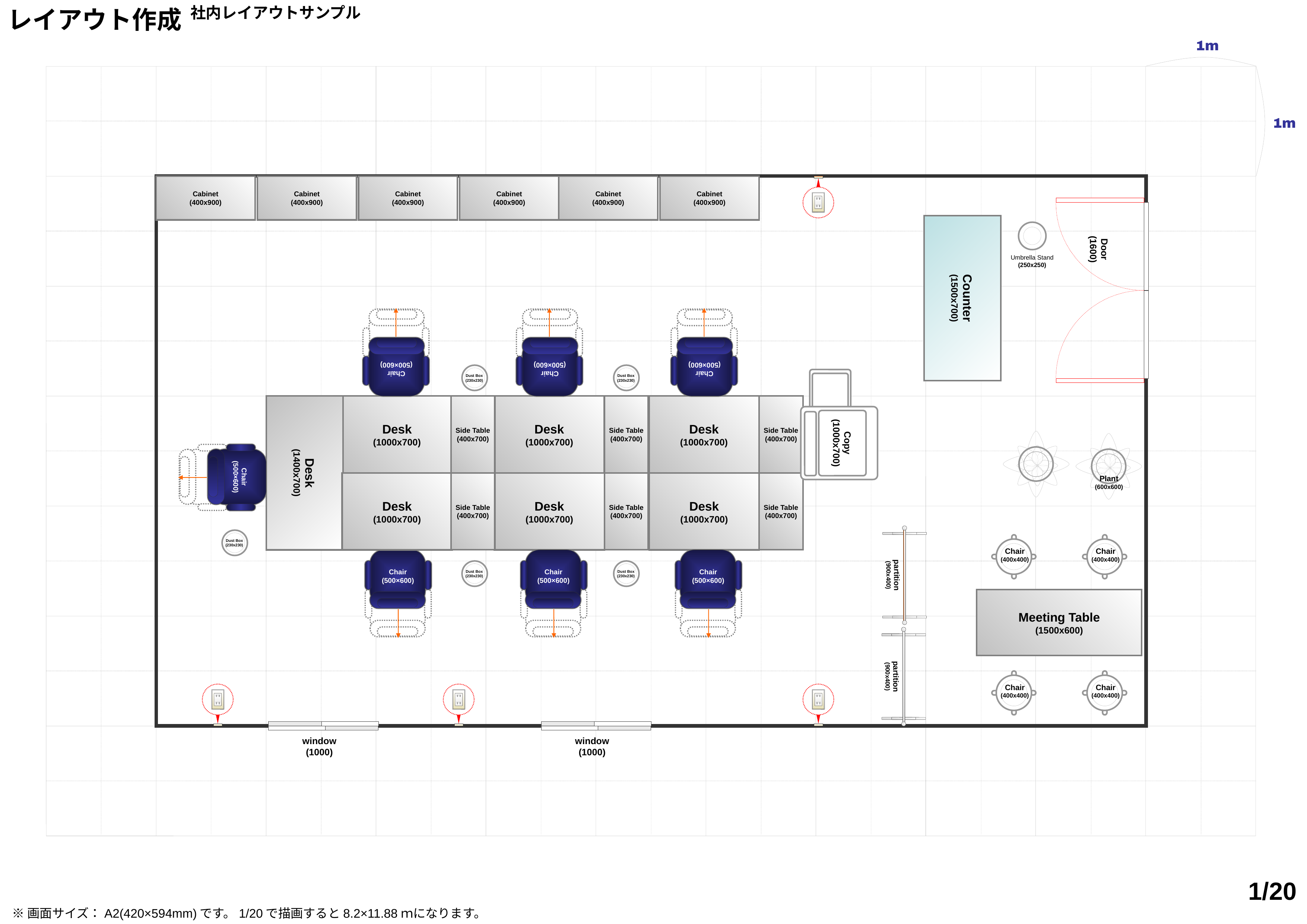

社内レイアウトサンプル

Cabinet
(400x900)
Cabinet
(400x900)
Cabinet
(400x900)
Cabinet
(400x900)
Cabinet
(400x900)
Cabinet
(400x900)

Door
(1600)

Umbrella Stand
(250x250)
Counter
(1500x700)

Chair
(500×600)

Chair
(500×600)

Chair
(500×600)

Dust Box
(230x230)

Dust Box
(230x230)

Copy
(1000x700)

Desk
(1000x700)
Side Table
(400x700)
Desk
(1000x700)
Side Table
(400x700)
Desk
(1000x700)
Side Table
(400x700)

Chair
(500×600)

Desk
(1400x700)
Plant
(600x600)
Side Table
(400x700)
Side Table
(400x700)
Side Table
(400x700)
Desk
(1000x700)
Desk
(1000x700)
Desk
(1000x700)

Dust Box
(230x230)

Chair
(400x400)

Chair
(400x400)

Chair
(500×600)

Chair
(500×600)

Chair
(500×600)

partition
(900x400)

Dust Box
(230x230)

Dust Box
(230x230)
Meeting Table
(1500x600)

partition
(900x400)

Chair
(400x400)

Chair
(400x400)

window
(1000)
window
(1000)